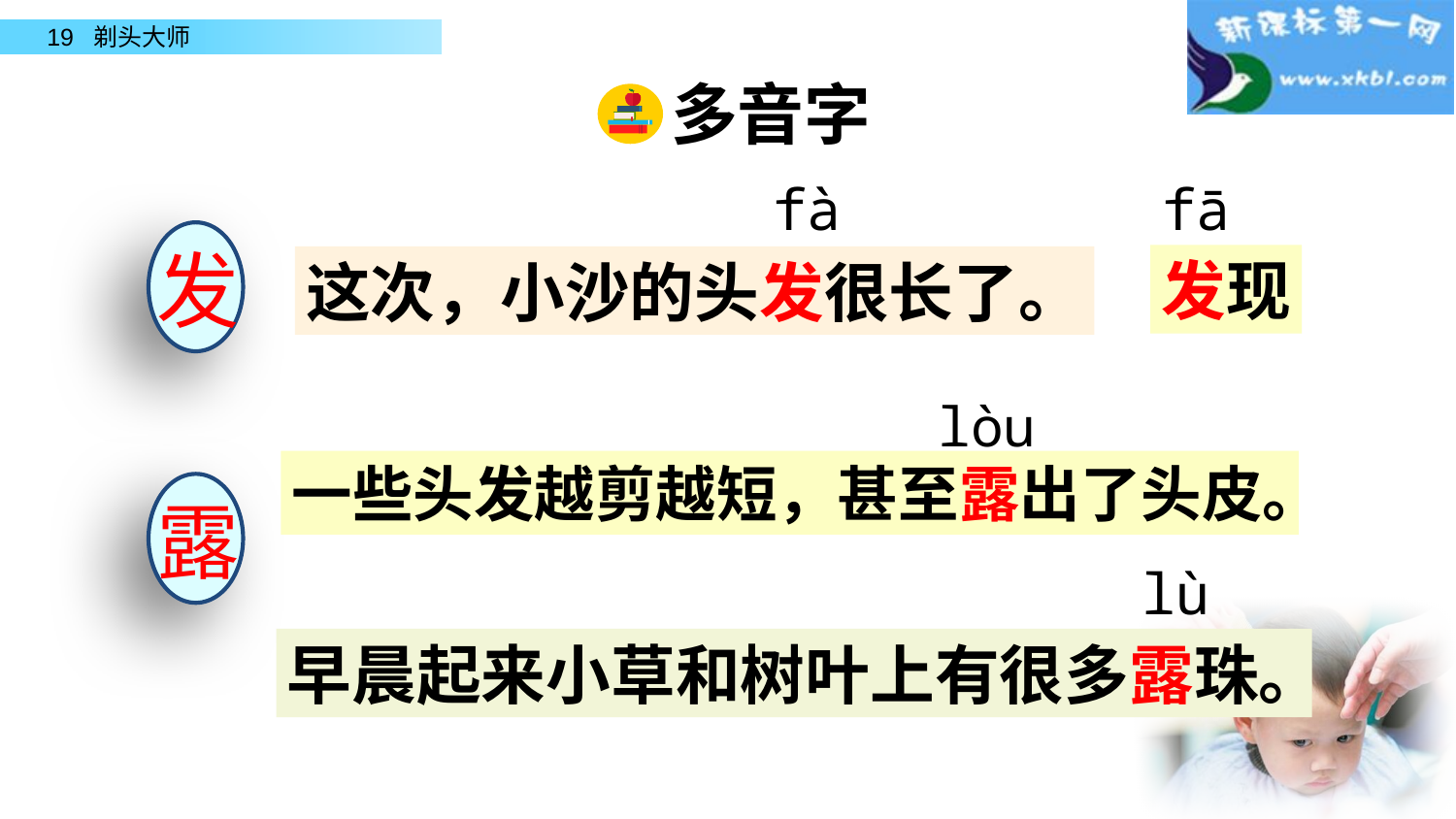

多音字

fà
fā

发
发现
这次，小沙的头发很长了。
lòu
一些头发越剪越短，甚至露出了头皮。

露
lù
早晨起来小草和树叶上有很多露珠。